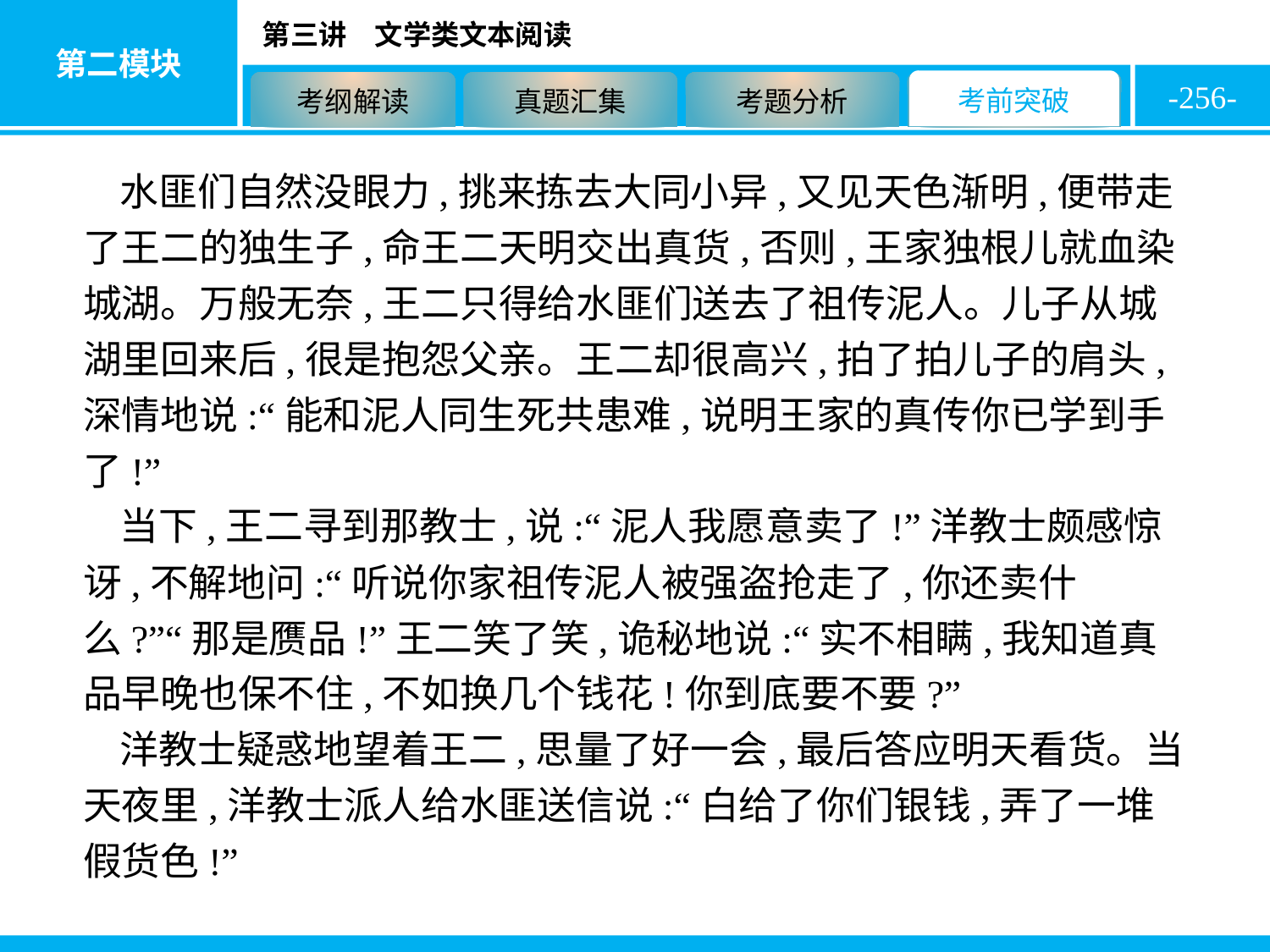

-256-
水匪们自然没眼力,挑来拣去大同小异,又见天色渐明,便带走了王二的独生子,命王二天明交出真货,否则,王家独根儿就血染城湖。万般无奈,王二只得给水匪们送去了祖传泥人。儿子从城湖里回来后,很是抱怨父亲。王二却很高兴,拍了拍儿子的肩头,深情地说:“能和泥人同生死共患难,说明王家的真传你已学到手了!”
当下,王二寻到那教士,说:“泥人我愿意卖了!”洋教士颇感惊讶,不解地问:“听说你家祖传泥人被强盗抢走了,你还卖什么?”“那是赝品!”王二笑了笑,诡秘地说:“实不相瞒,我知道真品早晚也保不住,不如换几个钱花!你到底要不要?”
洋教士疑惑地望着王二,思量了好一会,最后答应明天看货。当天夜里,洋教士派人给水匪送信说:“白给了你们银钱,弄了一堆假货色!”